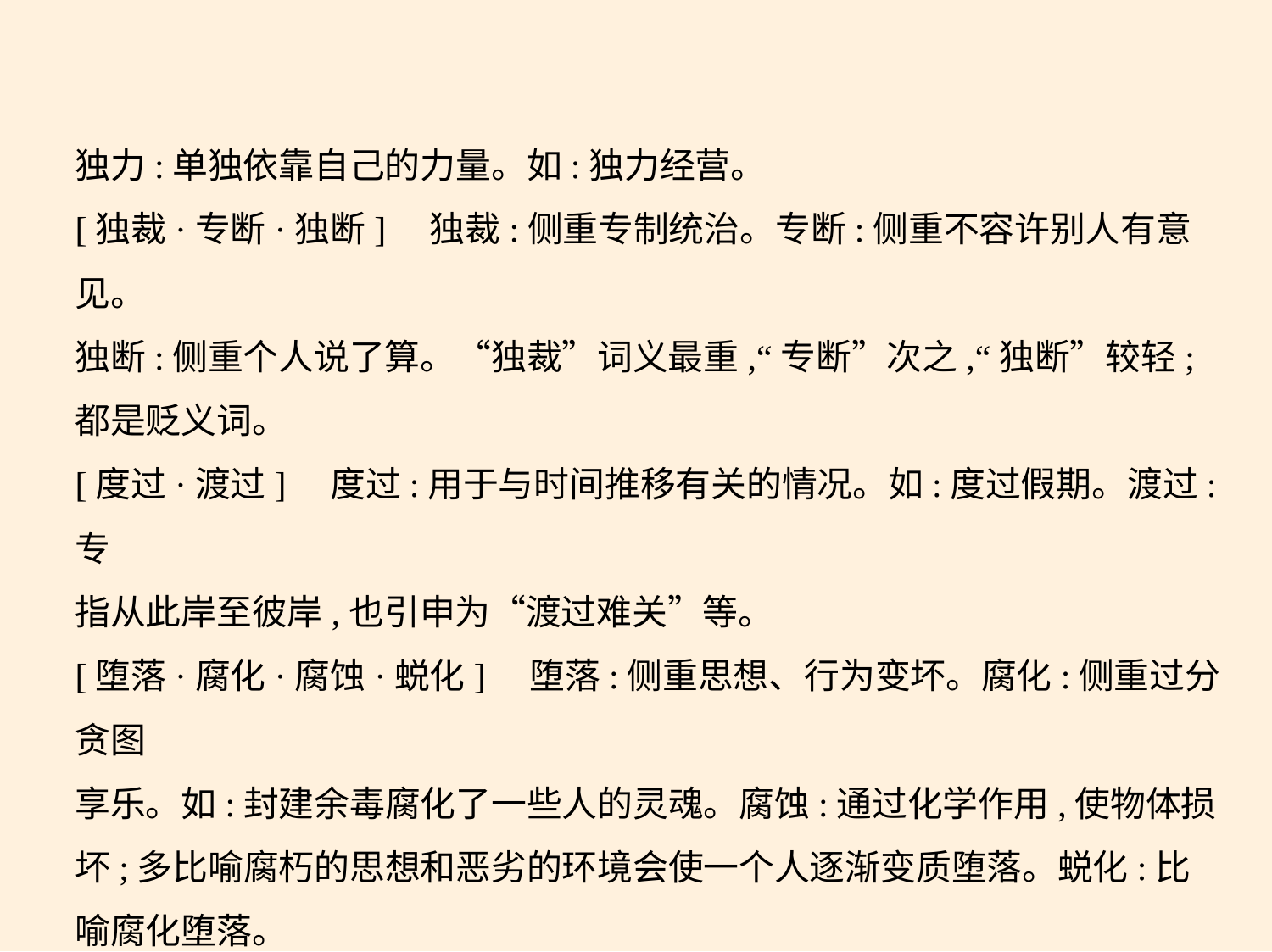

独力:单独依靠自己的力量。如:独力经营。
[独裁·专断·独断]　独裁:侧重专制统治。专断:侧重不容许别人有意见。
独断:侧重个人说了算。“独裁”词义最重,“专断”次之,“独断”较轻;
都是贬义词。
[度过·渡过]　度过:用于与时间推移有关的情况。如:度过假期。渡过:专
指从此岸至彼岸,也引申为“渡过难关”等。
[堕落·腐化·腐蚀·蜕化]　堕落:侧重思想、行为变坏。腐化:侧重过分贪图
享乐。如:封建余毒腐化了一些人的灵魂。腐蚀:通过化学作用,使物体损
坏;多比喻腐朽的思想和恶劣的环境会使一个人逐渐变质堕落。蜕化:比
喻腐化堕落。
[恶运·厄运]　恶运:侧重指坏的带有凶险的运气。如:交了恶运。厄运:侧
重指不幸的遭遇。如:想不到他中年丧妻,遭此厄运。